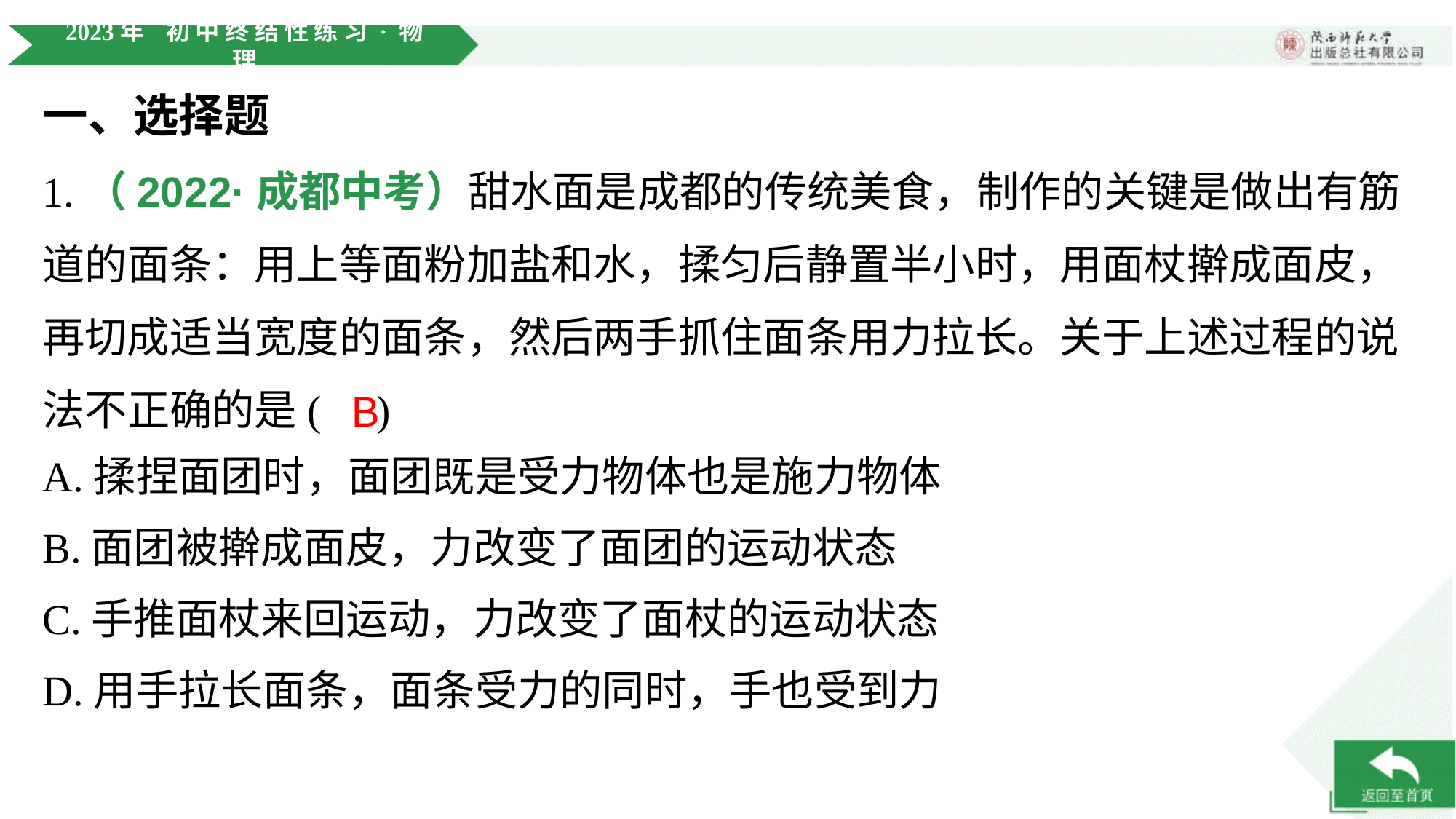

一、选择题
1.（2022·成都中考）甜水面是成都的传统美食，制作的关键是做出有筋
道的面条：用上等面粉加盐和水，揉匀后静置半小时，用面杖擀成面皮，
再切成适当宽度的面条，然后两手抓住面条用力拉长。关于上述过程的说
法不正确的是(     )
B
A.揉捏面团时，面团既是受力物体也是施力物体
B.面团被擀成面皮，力改变了面团的运动状态
C.手推面杖来回运动，力改变了面杖的运动状态
D.用手拉长面条，面条受力的同时，手也受到力